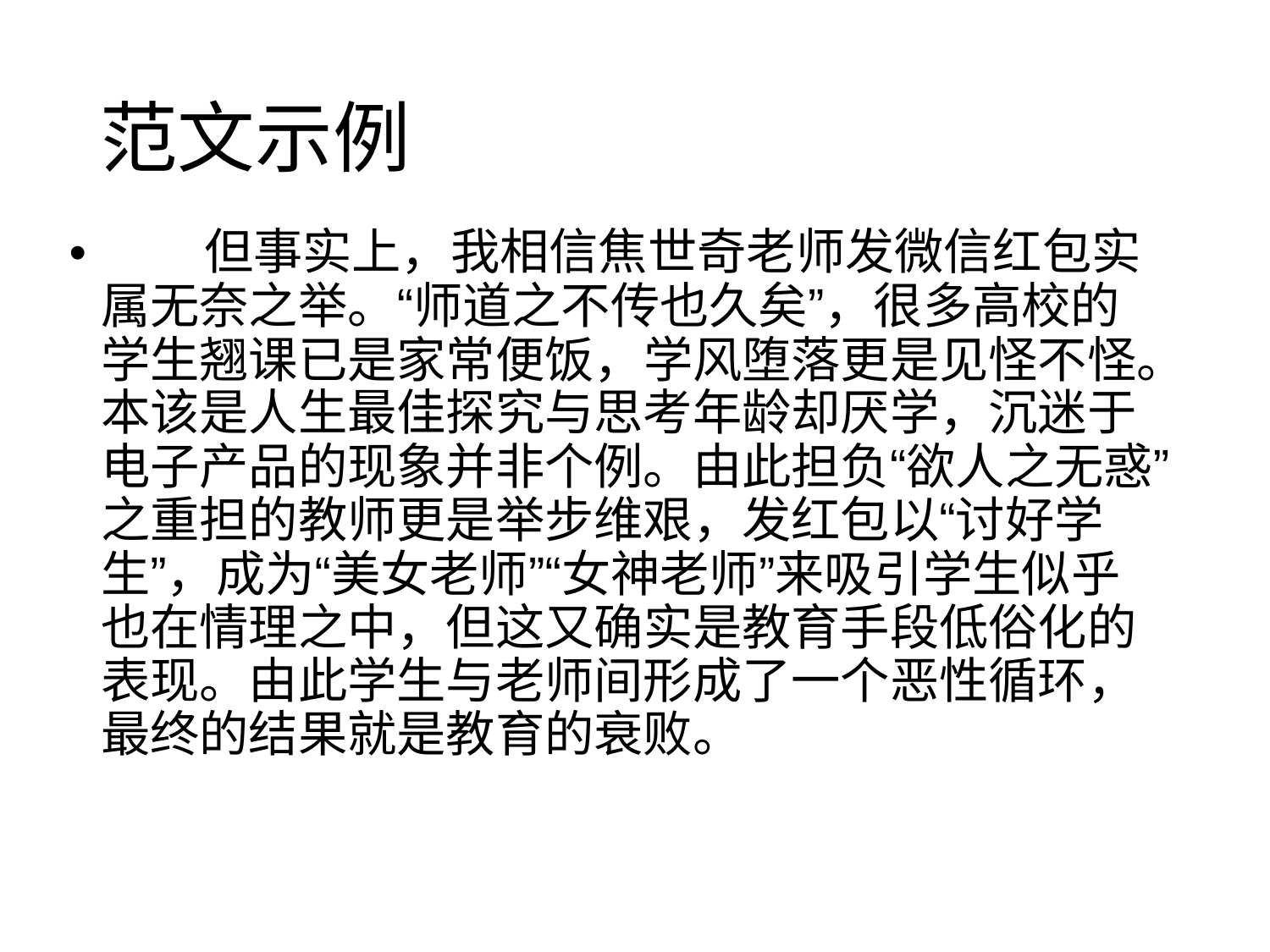

范文示例
• 但事实上，我相信焦世奇老师发微信红包实
属无奈之举。“师道之不传也久矣”，很多高校的
学生翘课已是家常便饭，学风堕落更是见怪不怪。
本该是人生最佳探究与思考年龄却厌学，沉迷于
电子产品的现象并非个例。由此担负“欲人之无惑”
之重担的教师更是举步维艰，发红包以“讨好学
生”，成为“美女老师”“女神老师”来吸引学生似乎
也在情理之中，但这又确实是教育手段低俗化的
表现。由此学生与老师间形成了一个恶性循环，
最终的结果就是教育的衰败。